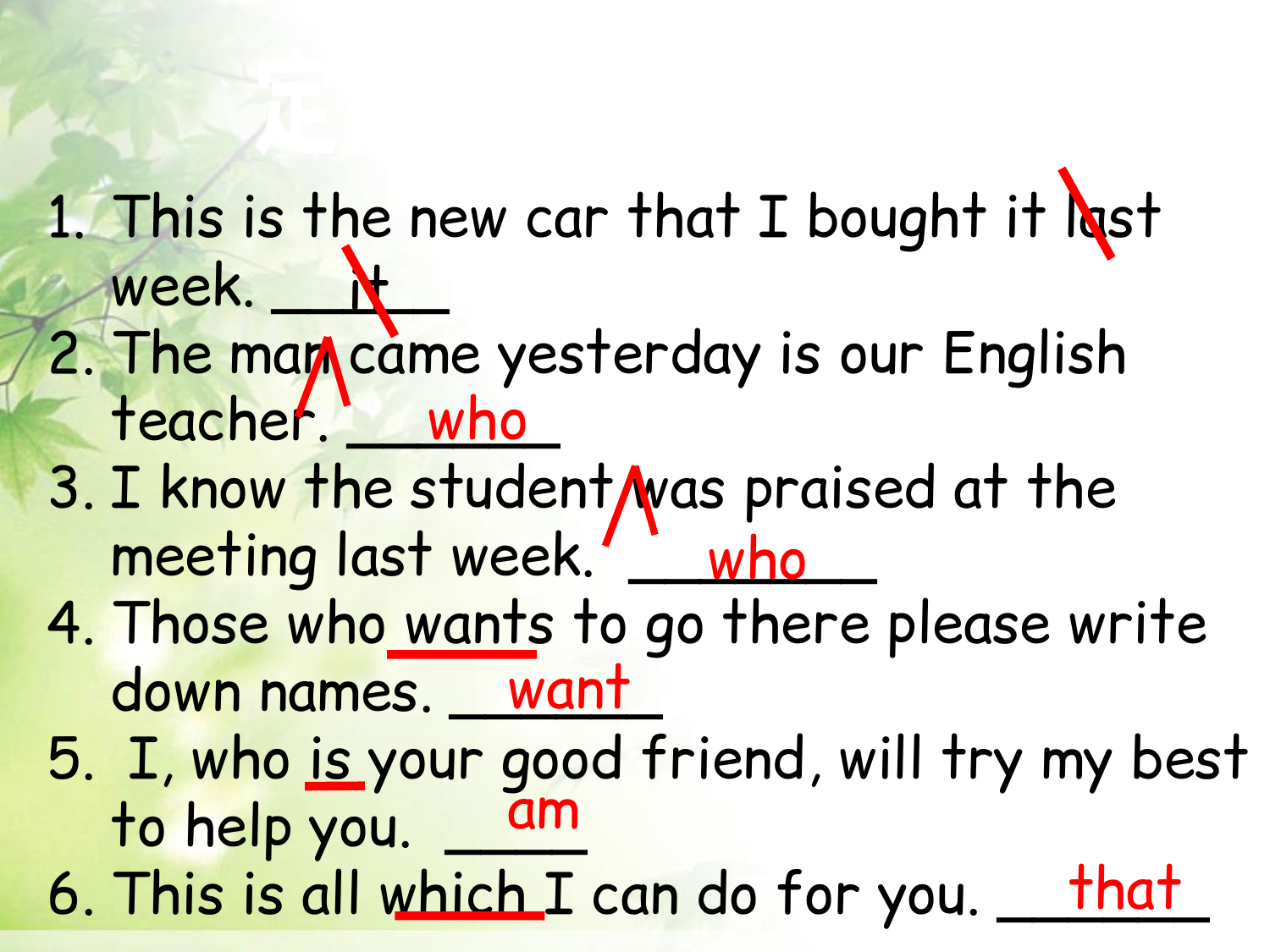

定语从句易错练习

This is the new car that I bought it last week. _____
The man came yesterday is our English teacher. ______
I know the student was praised at the meeting last week.  _______
Those who wants to go there please write down names. ______
 I, who is your good friend, will try my best to help you.  ____
This is all which I can do for you. ______
it

who

who
want

am

that